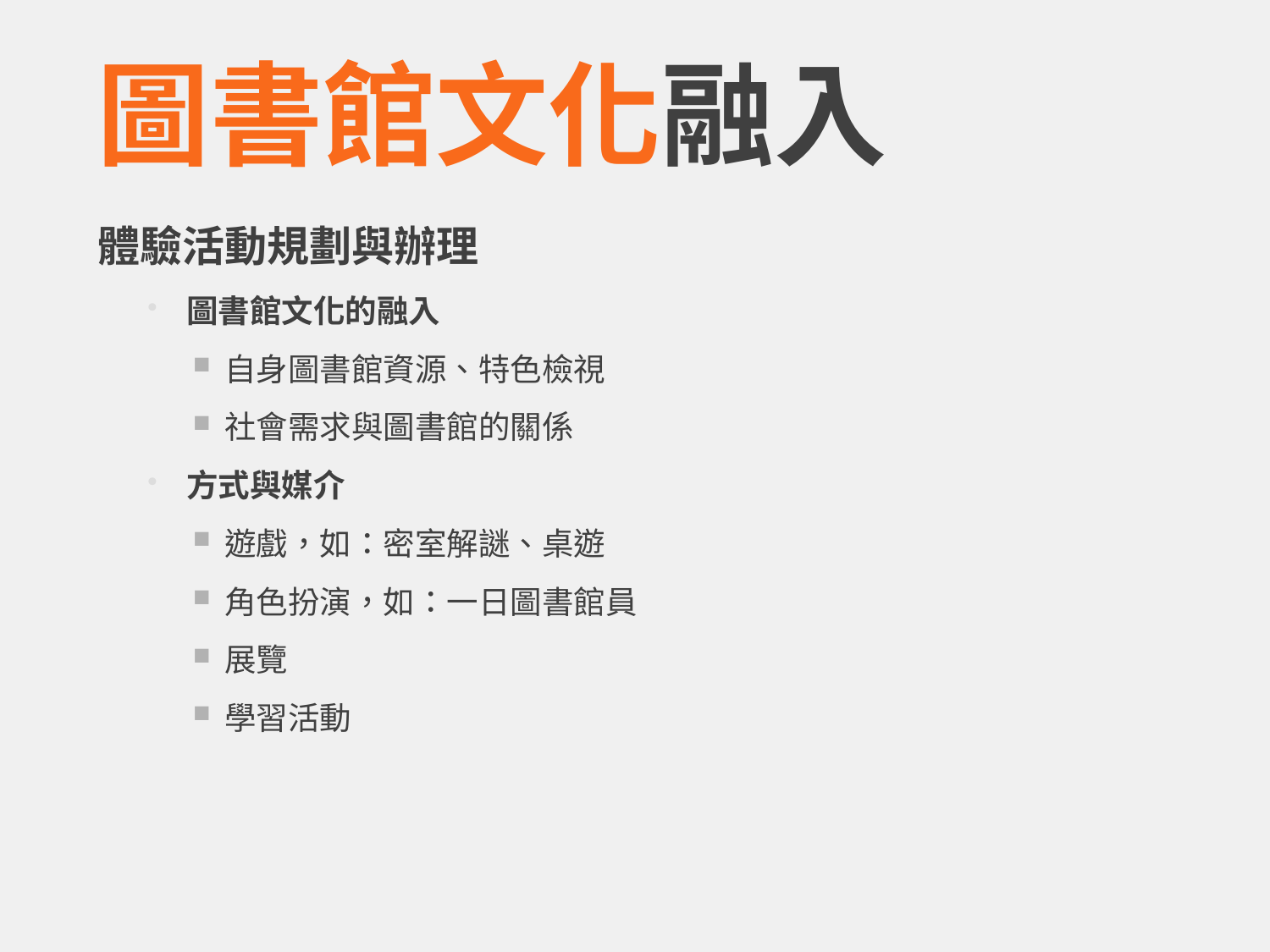

# 圖書館文化融入
體驗活動規劃與辦理
圖書館文化的融入
自身圖書館資源、特色檢視
社會需求與圖書館的關係
方式與媒介
遊戲，如：密室解謎、桌遊
角色扮演，如：一日圖書館員
展覽
學習活動